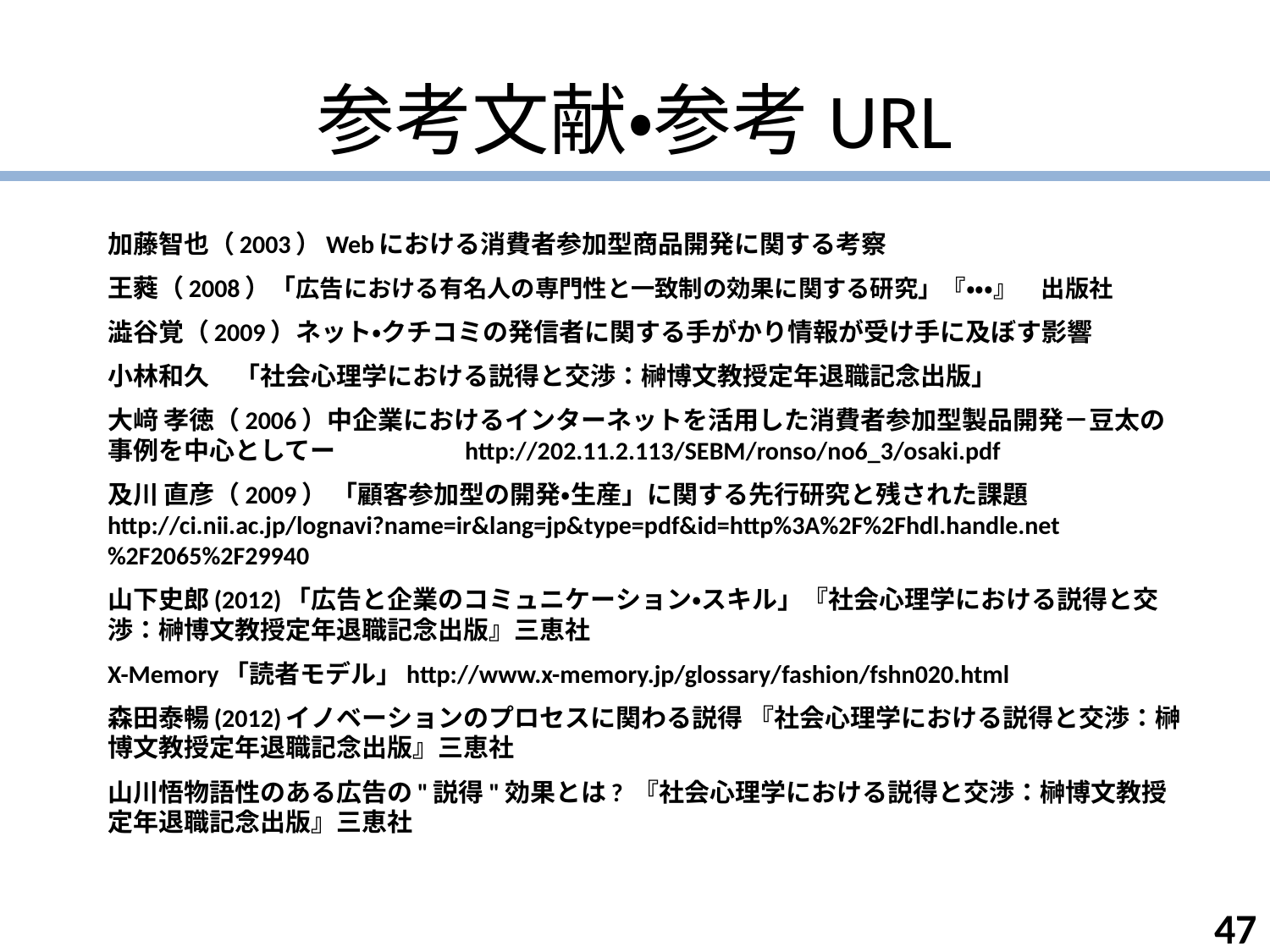

# 参考文献・参考URL
加藤智也（2003）Webにおける消費者参加型商品開発に関する考察
王蕤（2008）「広告における有名人の専門性と一致制の効果に関する研究」『・・・』　出版社
澁谷覚（2009）ネット・クチコミの発信者に関する手がかり情報が受け手に及ぼす影響
小林和久　「社会心理学における説得と交渉：榊博文教授定年退職記念出版」
大﨑 孝徳（2006）中企業におけるインターネットを活用した消費者参加型製品開発－豆太の事例を中心としてー	　　http://202.11.2.113/SEBM/ronso/no6_3/osaki.pdf
及川 直彦（2009） 「顧客参加型の開発・生産」に関する先行研究と残された課題　http://ci.nii.ac.jp/lognavi?name=ir&lang=jp&type=pdf&id=http%3A%2F%2Fhdl.handle.net%2F2065%2F29940
山下史郎(2012)「広告と企業のコミュニケーション・スキル」『社会心理学における説得と交渉：榊博文教授定年退職記念出版』三恵社
X-Memory「読者モデル」http://www.x-memory.jp/glossary/fashion/fshn020.html
森田泰暢(2012)イノベーションのプロセスに関わる説得 『社会心理学における説得と交渉：榊博文教授定年退職記念出版』三恵社
山川悟物語性のある広告の"説得"効果とは? 『社会心理学における説得と交渉：榊博文教授定年退職記念出版』三恵社

47